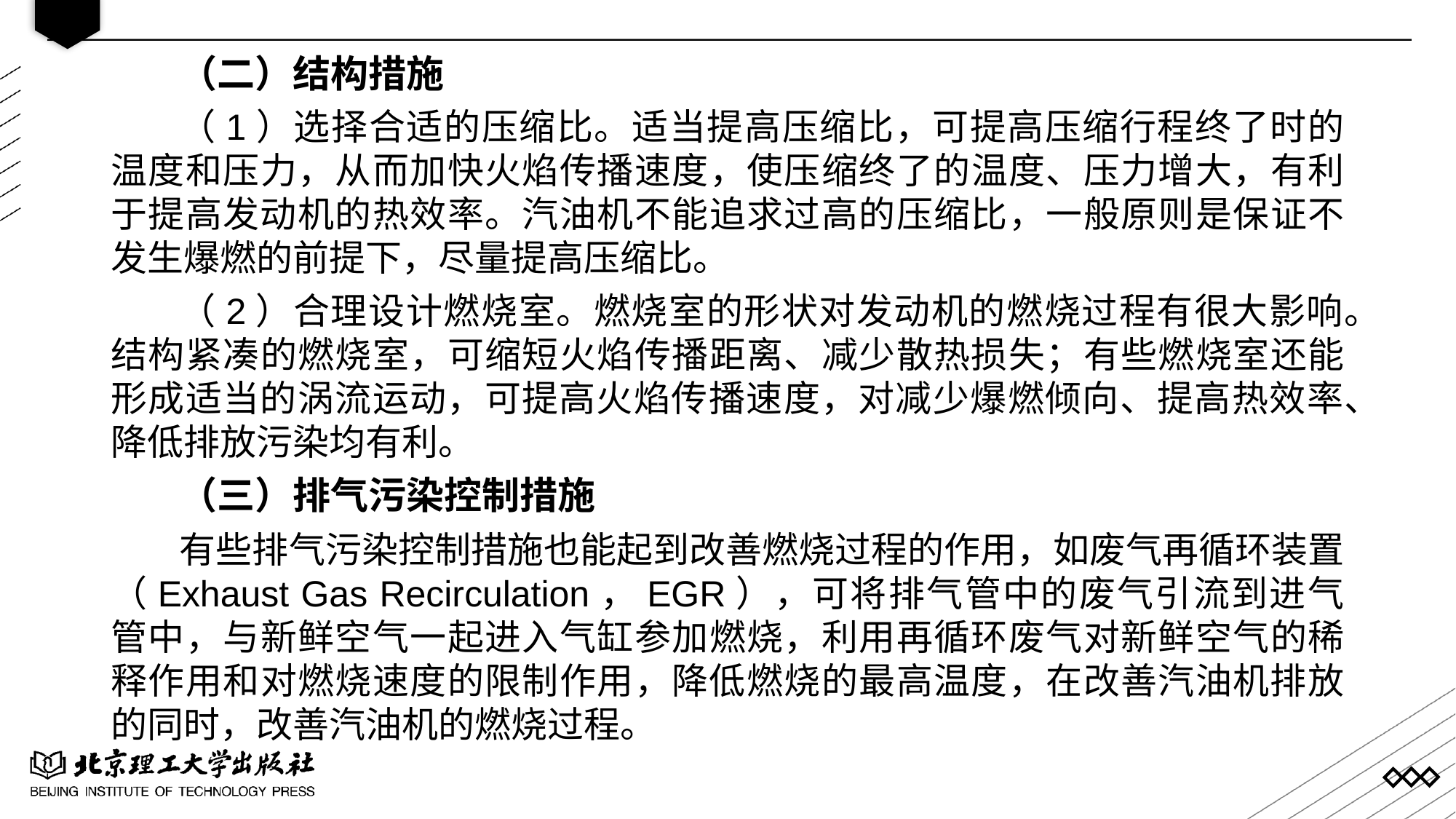

（二）结构措施
（1）选择合适的压缩比。适当提高压缩比，可提高压缩行程终了时的温度和压力，从而加快火焰传播速度，使压缩终了的温度、压力增大，有利于提高发动机的热效率。汽油机不能追求过高的压缩比，一般原则是保证不发生爆燃的前提下，尽量提高压缩比。
（2）合理设计燃烧室。燃烧室的形状对发动机的燃烧过程有很大影响。结构紧凑的燃烧室，可缩短火焰传播距离、减少散热损失；有些燃烧室还能形成适当的涡流运动，可提高火焰传播速度，对减少爆燃倾向、提高热效率、降低排放污染均有利。
（三）排气污染控制措施
有些排气污染控制措施也能起到改善燃烧过程的作用，如废气再循环装置（Exhaust Gas Recirculation，EGR），可将排气管中的废气引流到进气管中，与新鲜空气一起进入气缸参加燃烧，利用再循环废气对新鲜空气的稀释作用和对燃烧速度的限制作用，降低燃烧的最高温度，在改善汽油机排放的同时，改善汽油机的燃烧过程。